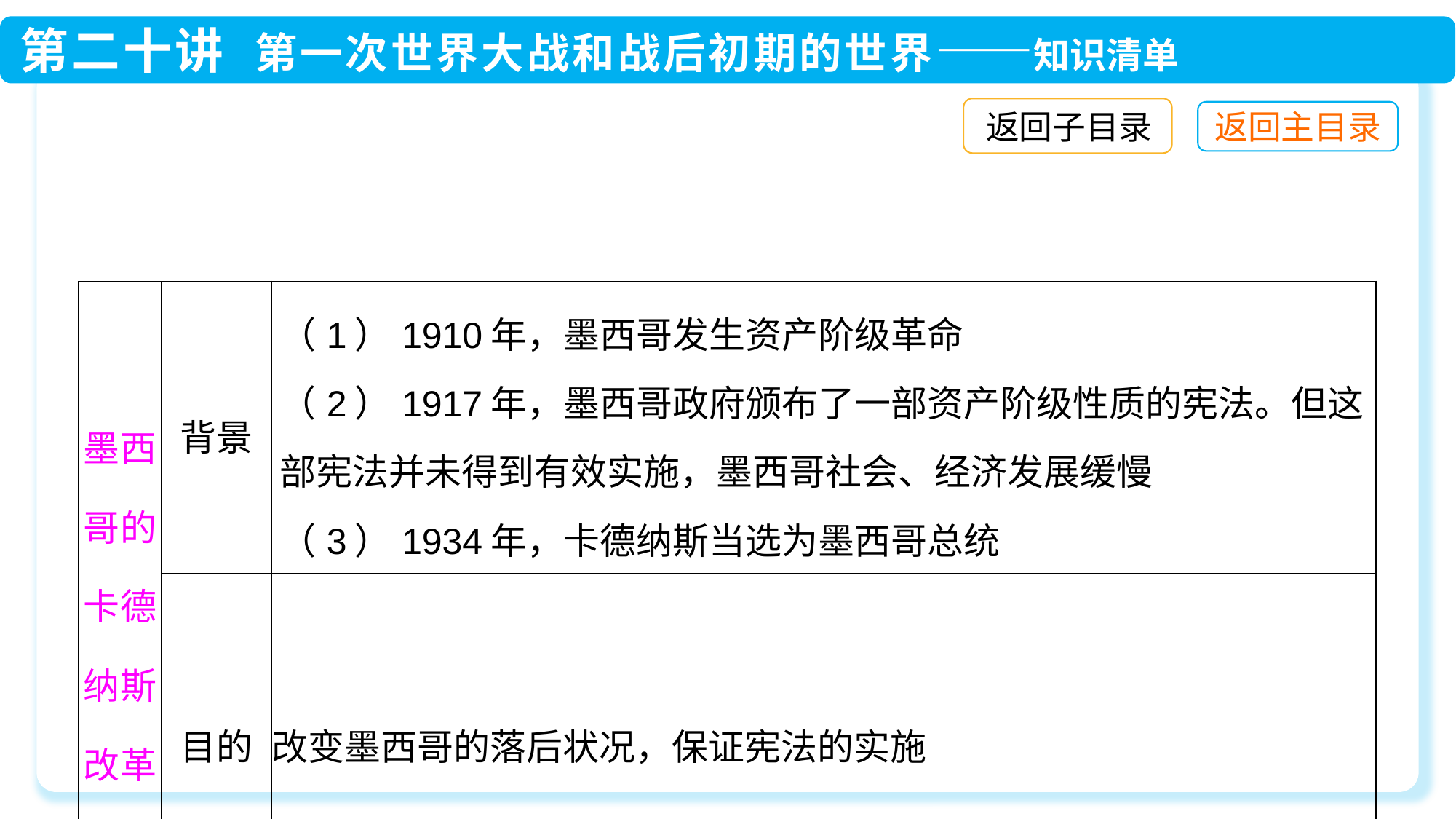

返回子目录
| 墨西哥的卡德纳斯改革 | 背景 | （1）1910年，墨西哥发生资产阶级革命 （2）1917年，墨西哥政府颁布了一部资产阶级性质的宪法。但这部宪法并未得到有效实施，墨西哥社会、经济发展缓慢 （3）1934年，卡德纳斯当选为墨西哥总统 |
| --- | --- | --- |
|  | 目的 | 改变墨西哥的落后状况，保证宪法的实施 |